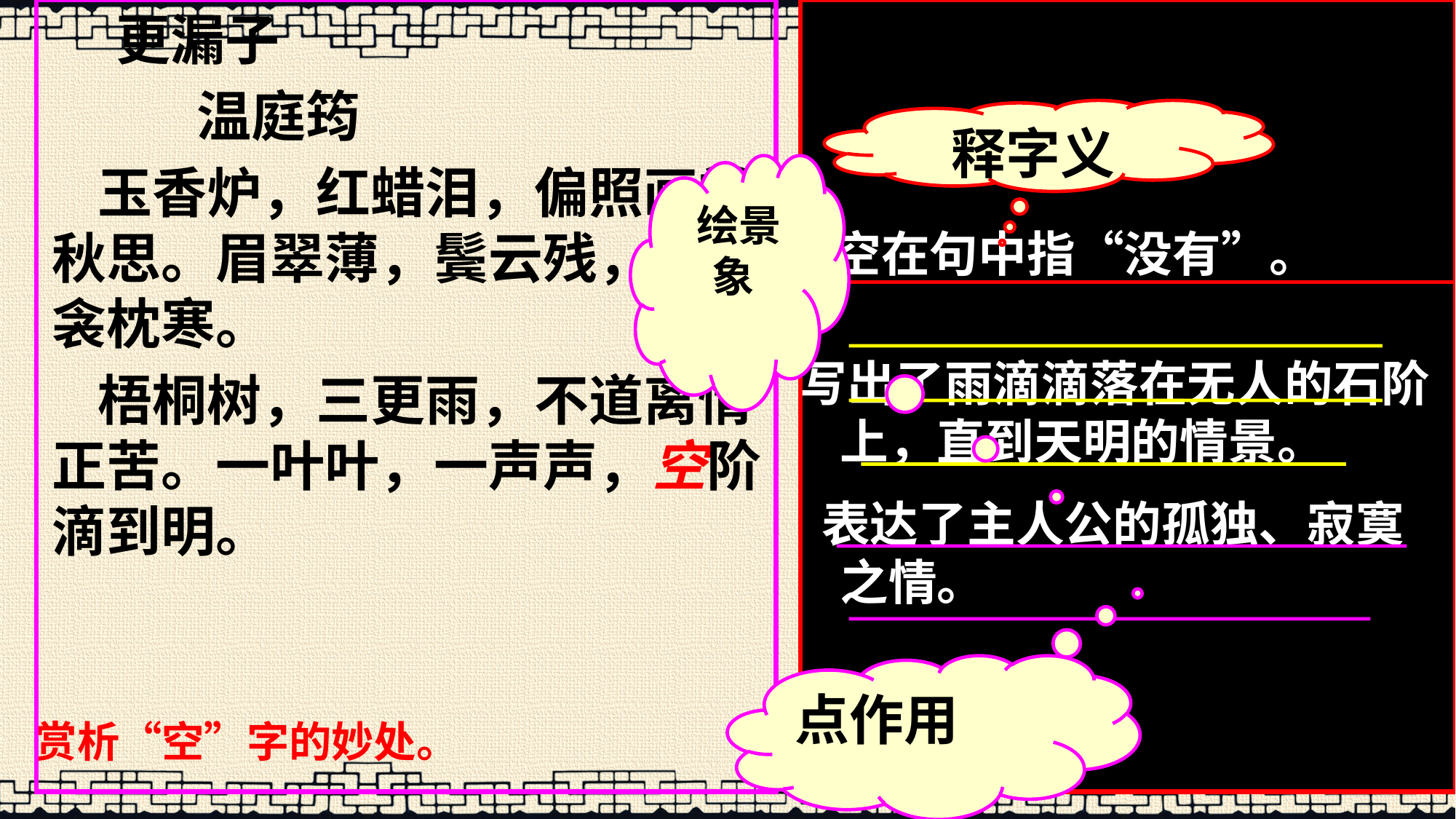

更漏子
              温庭筠
      玉香炉，红蜡泪，偏照画堂秋思。眉翠薄，鬓云残，夜长衾枕寒。
      梧桐树，三更雨，不道离情正苦。一叶叶，一声声，空阶滴到明。

释字义
   绘景象

  空在句中指“没有”。

写出了雨滴滴落在无人的石阶上，直到天明的情景。
 表达了主人公的孤独、寂寞之情。

点作用

赏析“空”字的妙处。